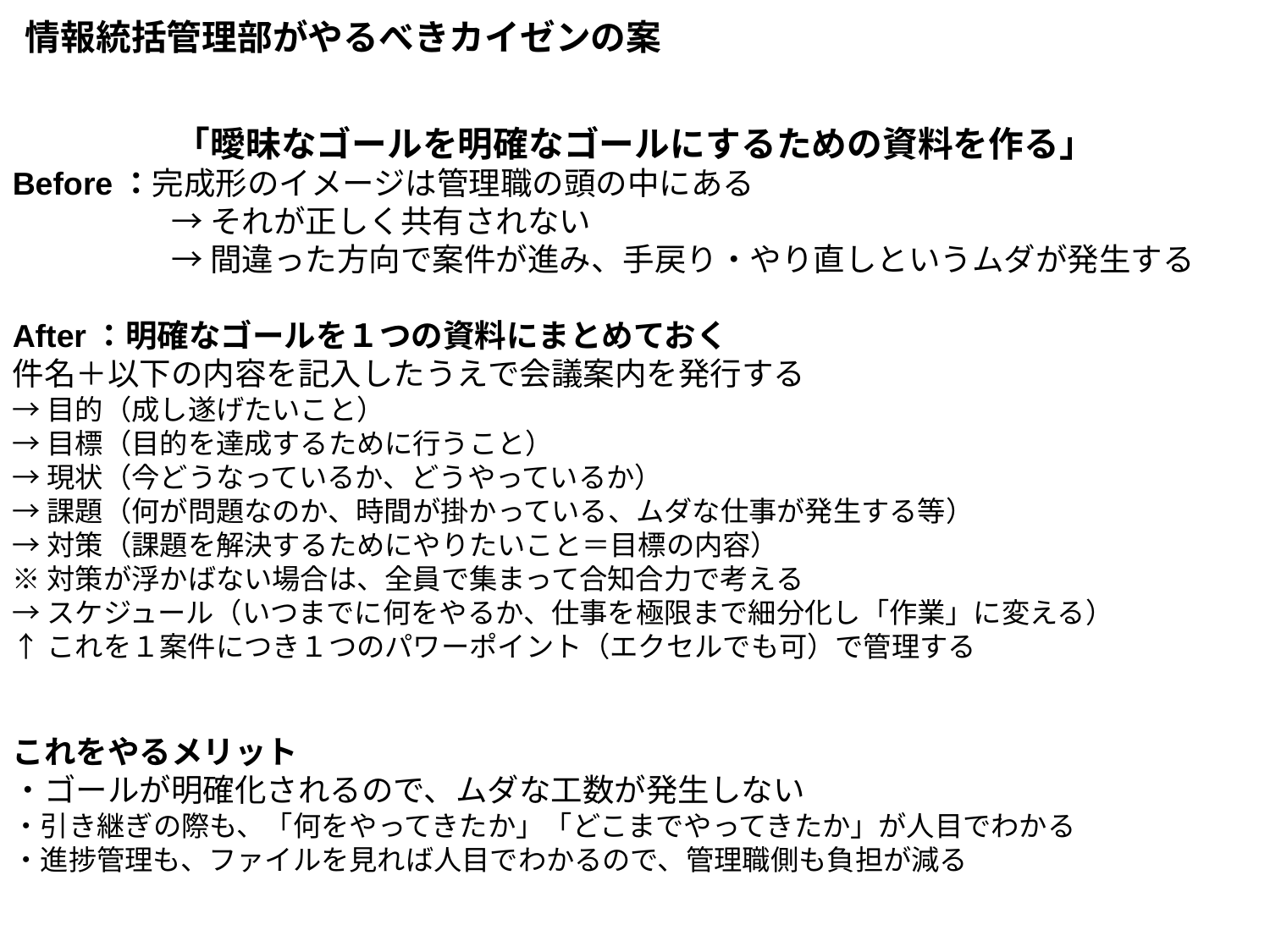

情報統括管理部がやるべきカイゼンの案
「曖昧なゴールを明確なゴールにするための資料を作る」
Before：完成形のイメージは管理職の頭の中にある
　　　　　→ それが正しく共有されない
　　　　　→ 間違った方向で案件が進み、手戻り・やり直しというムダが発生する

After：明確なゴールを１つの資料にまとめておく
件名＋以下の内容を記入したうえで会議案内を発行する
→目的（成し遂げたいこと）
→目標（目的を達成するために行うこと）
→現状（今どうなっているか、どうやっているか）
→課題（何が問題なのか、時間が掛かっている、ムダな仕事が発生する等）
→対策（課題を解決するためにやりたいこと＝目標の内容）
※対策が浮かばない場合は、全員で集まって合知合力で考える
→スケジュール（いつまでに何をやるか、仕事を極限まで細分化し「作業」に変える）
↑これを１案件につき１つのパワーポイント（エクセルでも可）で管理する
これをやるメリット
・ゴールが明確化されるので、ムダな工数が発生しない
・引き継ぎの際も、「何をやってきたか」「どこまでやってきたか」が人目でわかる
・進捗管理も、ファイルを見れば人目でわかるので、管理職側も負担が減る